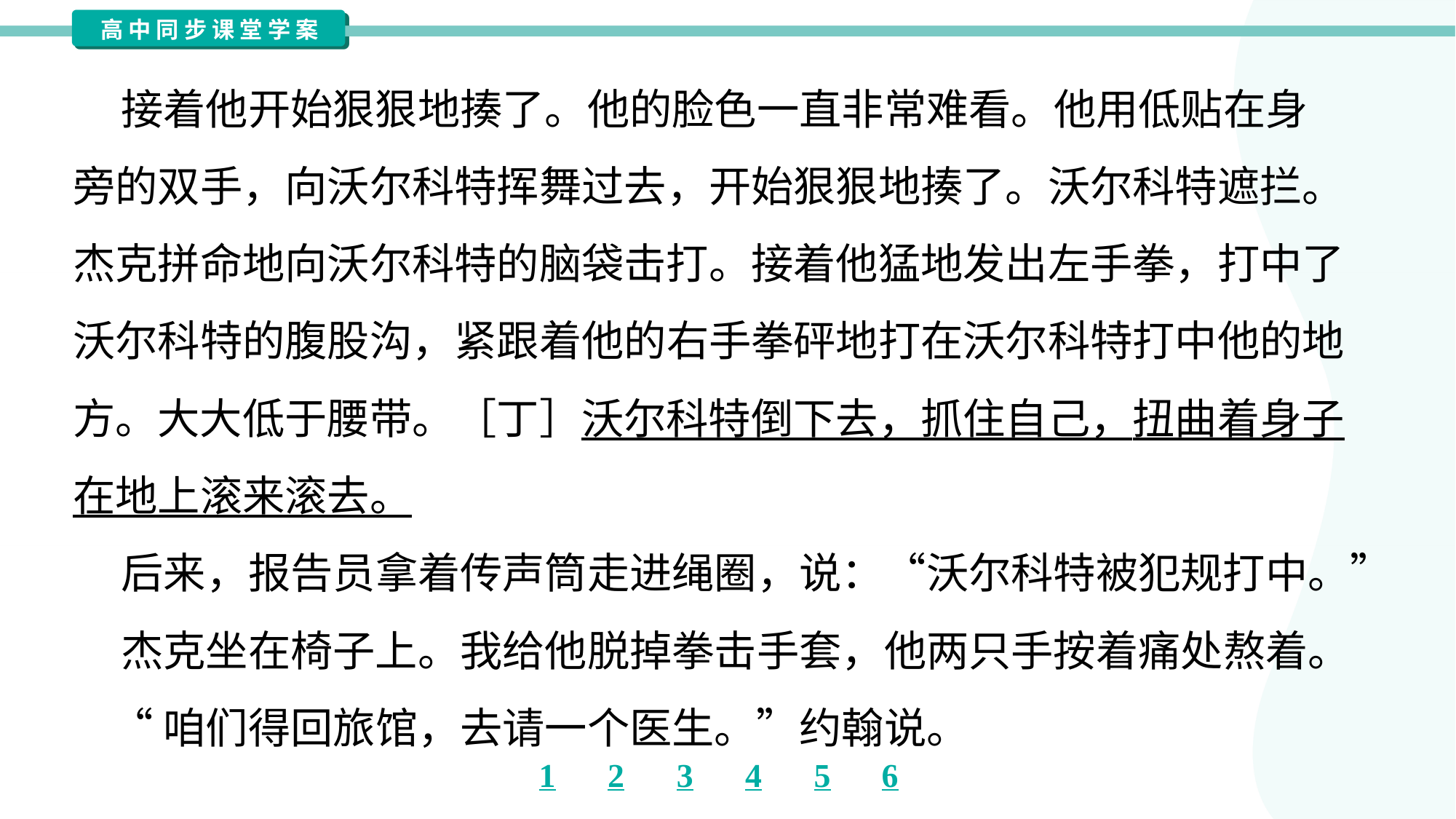

接着他开始狠狠地揍了。他的脸色一直非常难看。他用低贴在身
旁的双手，向沃尔科特挥舞过去，开始狠狠地揍了。沃尔科特遮拦。
杰克拼命地向沃尔科特的脑袋击打。接着他猛地发出左手拳，打中了
沃尔科特的腹股沟，紧跟着他的右手拳砰地打在沃尔科特打中他的地
方。大大低于腰带。［丁］沃尔科特倒下去，抓住自己，扭曲着身子
在地上滚来滚去。
    后来，报告员拿着传声筒走进绳圈，说：“沃尔科特被犯规打中。”
    杰克坐在椅子上。我给他脱掉拳击手套，他两只手按着痛处熬着。
    “咱们得回旅馆，去请一个医生。”约翰说。